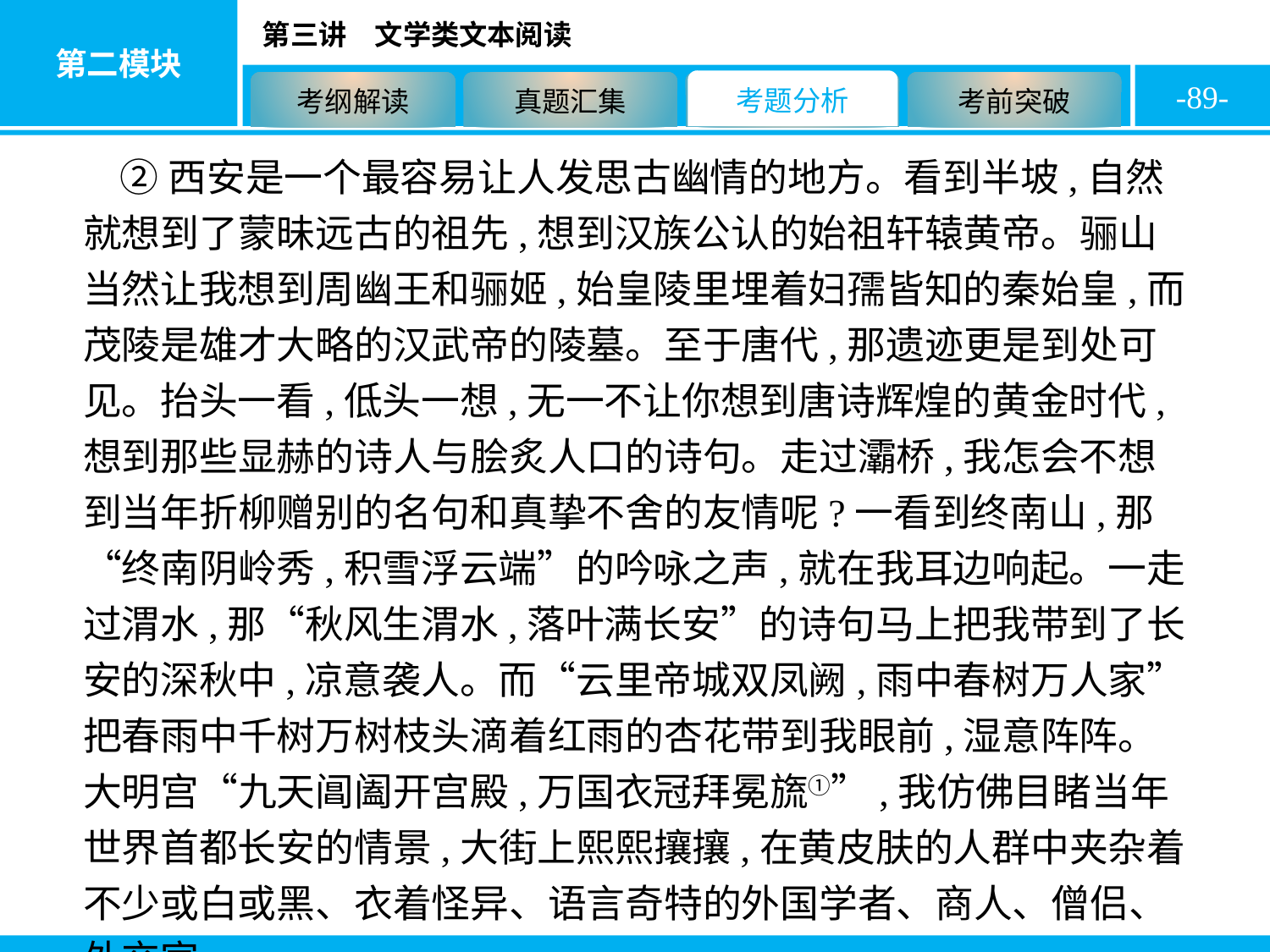

-89-
②西安是一个最容易让人发思古幽情的地方。看到半坡,自然就想到了蒙昧远古的祖先,想到汉族公认的始祖轩辕黄帝。骊山当然让我想到周幽王和骊姬,始皇陵里埋着妇孺皆知的秦始皇,而茂陵是雄才大略的汉武帝的陵墓。至于唐代,那遗迹更是到处可见。抬头一看,低头一想,无一不让你想到唐诗辉煌的黄金时代,想到那些显赫的诗人与脍炙人口的诗句。走过灞桥,我怎会不想到当年折柳赠别的名句和真挚不舍的友情呢?一看到终南山,那“终南阴岭秀,积雪浮云端”的吟咏之声,就在我耳边响起。一走过渭水,那“秋风生渭水,落叶满长安”的诗句马上把我带到了长安的深秋中,凉意袭人。而“云里帝城双凤阙,雨中春树万人家”把春雨中千树万树枝头滴着红雨的杏花带到我眼前,湿意阵阵。大明宫“九天阊阖开宫殿,万国衣冠拜冕旒①”,我仿佛目睹当年世界首都长安的情景,大街上熙熙攘攘,在黄皮肤的人群中夹杂着不少或白或黑、衣着怪异、语言奇特的外国学者、商人、僧侣、外交官。……